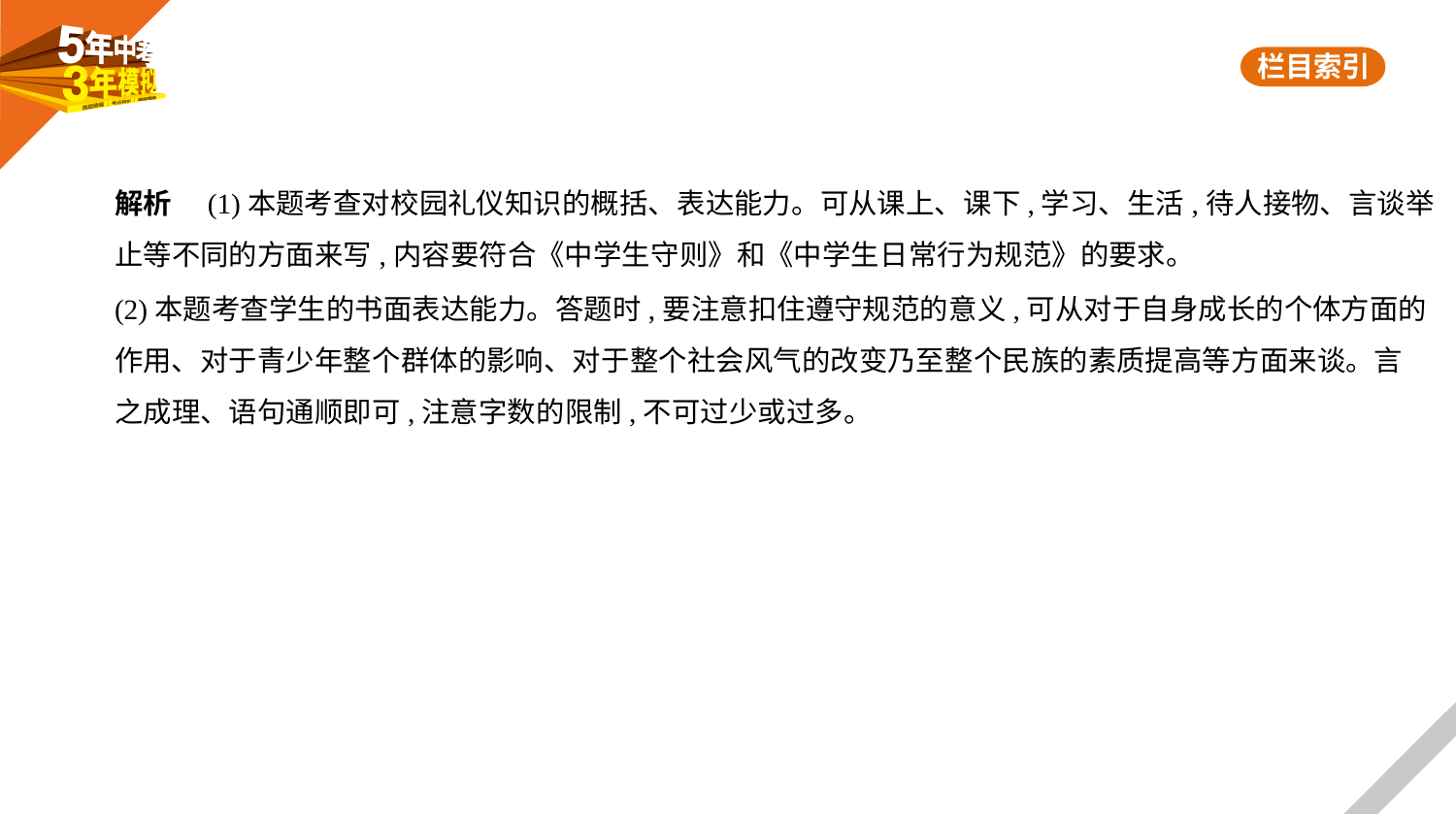

解析　(1)本题考查对校园礼仪知识的概括、表达能力。可从课上、课下,学习、生活,待人接物、言谈举
止等不同的方面来写,内容要符合《中学生守则》和《中学生日常行为规范》的要求。
(2)本题考查学生的书面表达能力。答题时,要注意扣住遵守规范的意义,可从对于自身成长的个体方面的
作用、对于青少年整个群体的影响、对于整个社会风气的改变乃至整个民族的素质提高等方面来谈。言
之成理、语句通顺即可,注意字数的限制,不可过少或过多。